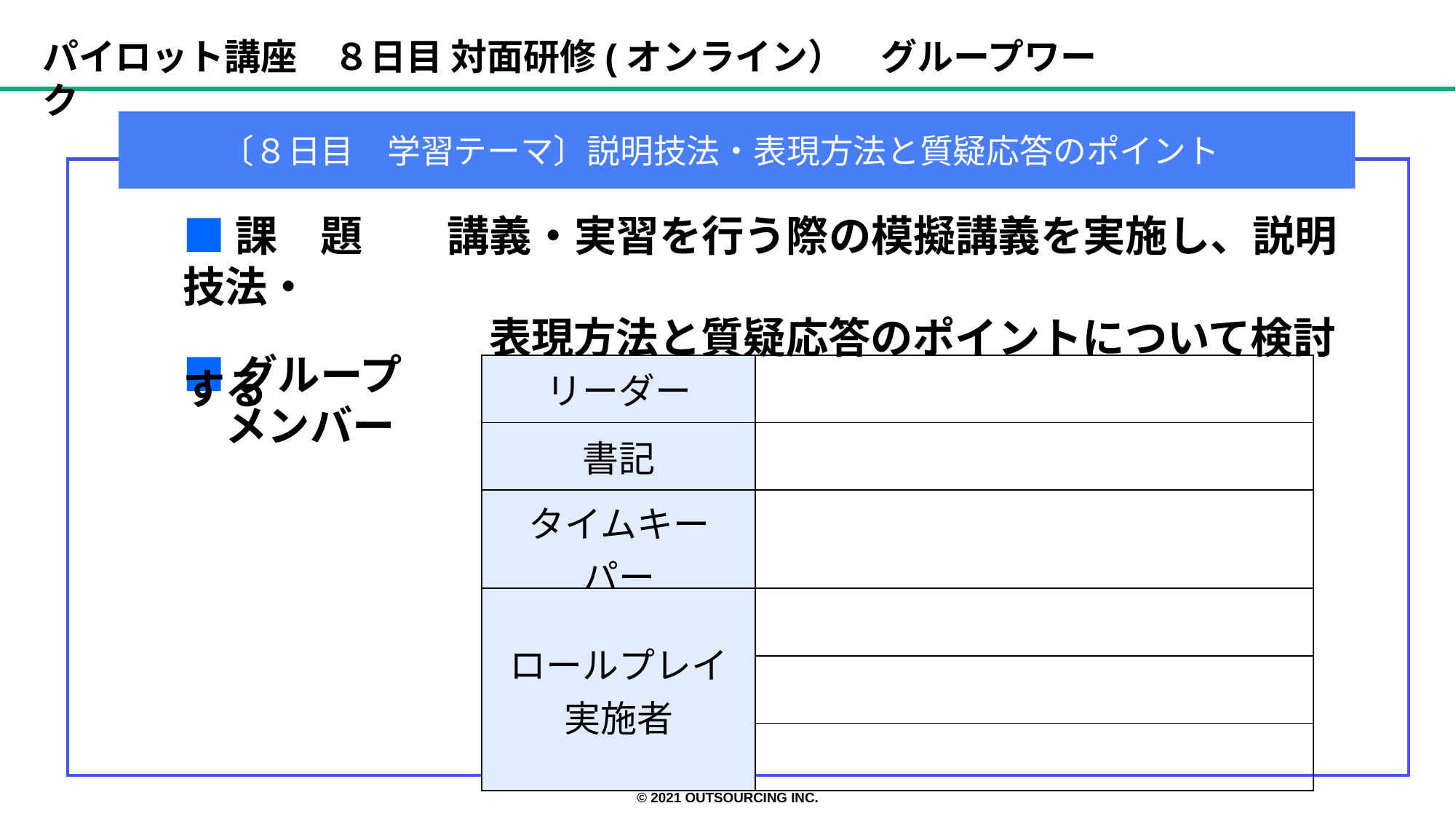

パイロット講座　８日目 対面研修(オンライン）　グループワーク
〔８日目　学習テーマ〕説明技法・表現方法と質疑応答のポイント

■課　題　　講義・実習を行う際の模擬講義を実施し、説明技法・
　　　　　　　 表現方法と質疑応答のポイントについて検討する
■グループ
　メンバー
| リーダー |  |
| --- | --- |
| 書記 |  |
| タイムキーパー |  |
| ロールプレイ 実施者 |  |
|  |  |
|  |  |
© 2021 OUTSOURCING Inc.